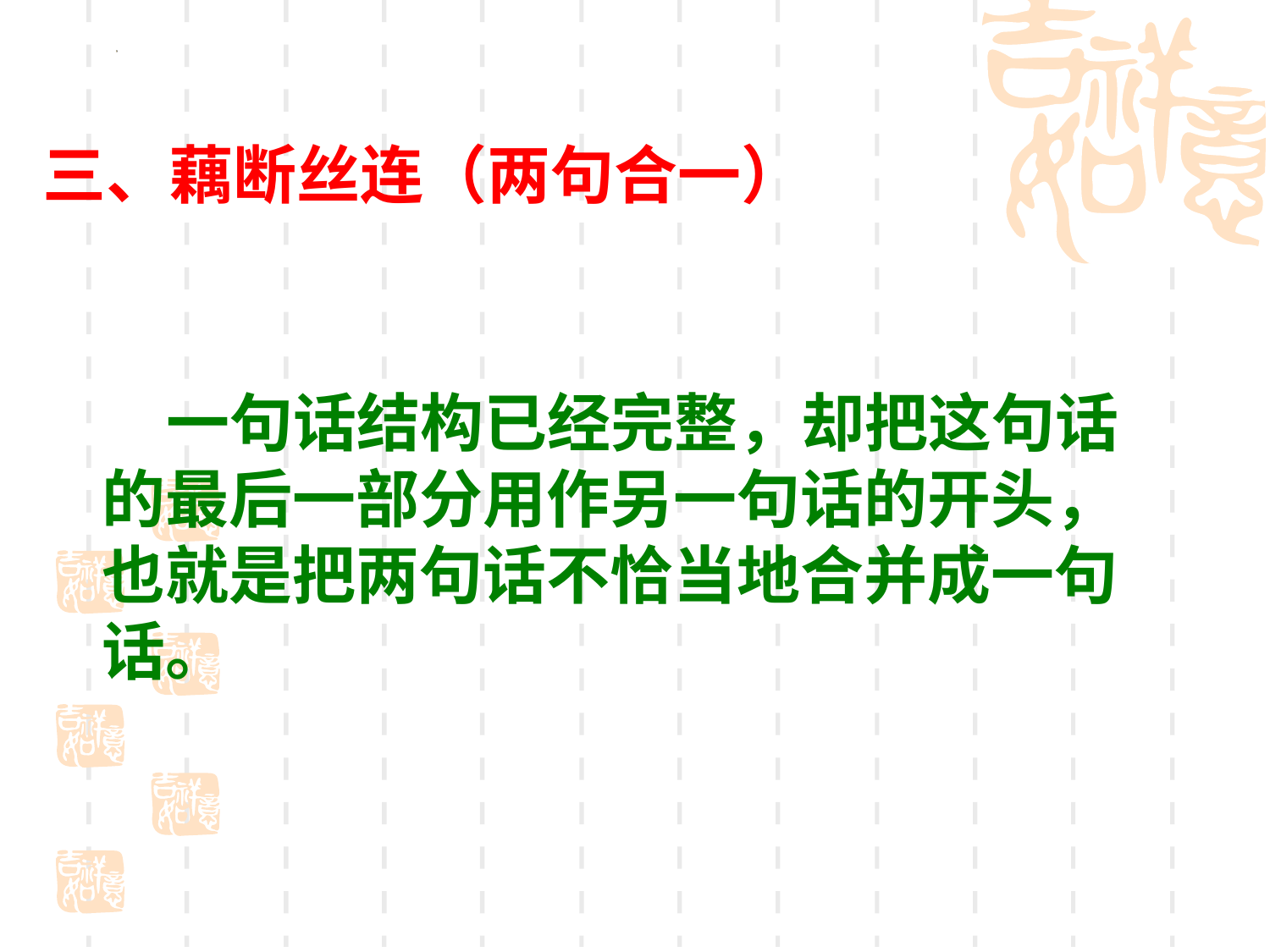

三、藕断丝连（两句合一）
    一句话结构已经完整，却把这句话的最后一部分用作另一句话的开头，也就是把两句话不恰当地合并成一句话。